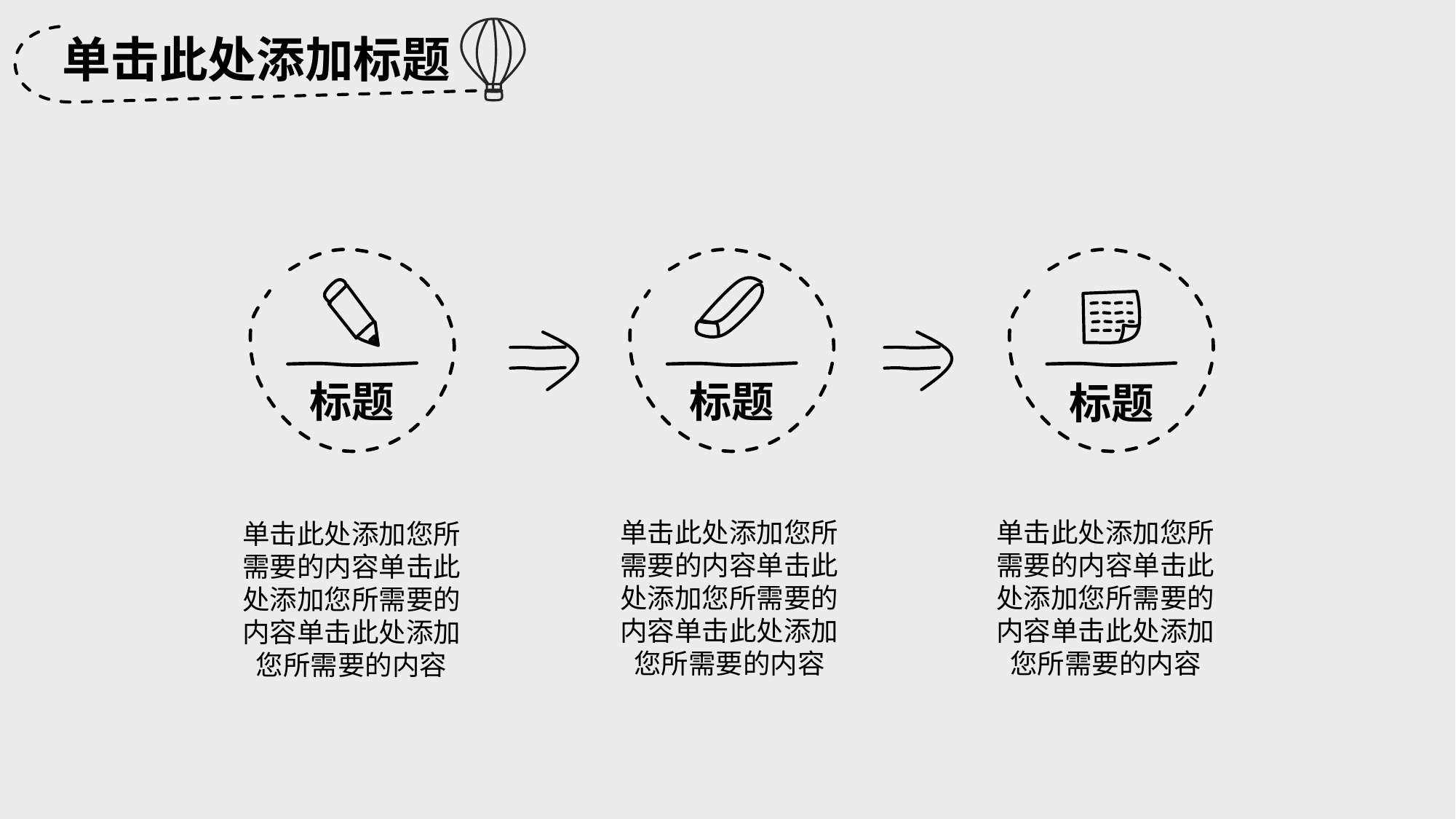

单击此处添加标题

标题
标题
标题
单击此处添加您所需要的内容单击此处添加您所需要的内容单击此处添加您所需要的内容
单击此处添加您所需要的内容单击此处添加您所需要的内容单击此处添加您所需要的内容
单击此处添加您所需要的内容单击此处添加您所需要的内容单击此处添加您所需要的内容